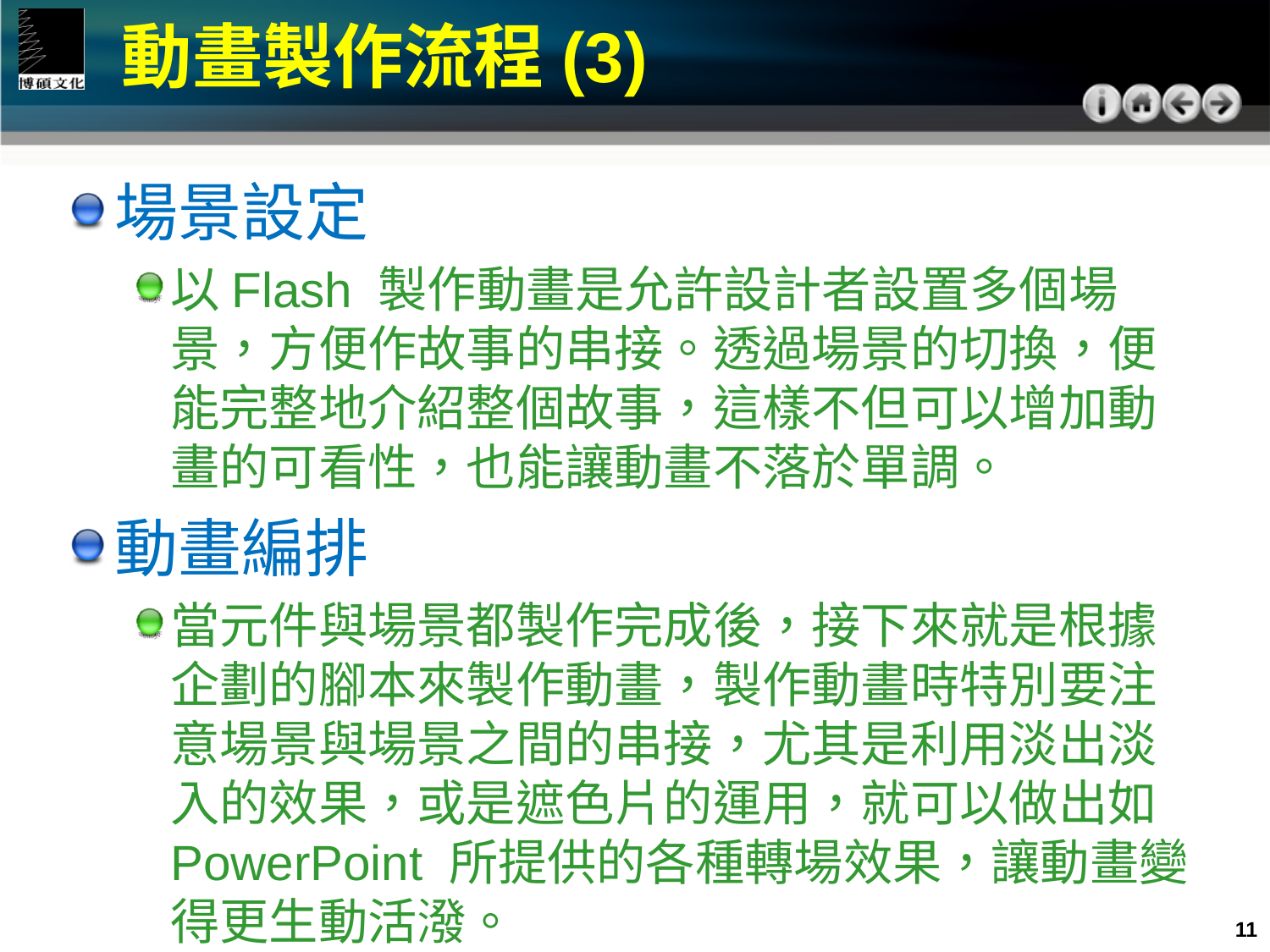

動畫製作流程(3)
場景設定
以Flash 製作動畫是允許設計者設置多個場景，方便作故事的串接。透過場景的切換，便能完整地介紹整個故事，這樣不但可以增加動畫的可看性，也能讓動畫不落於單調。
動畫編排
當元件與場景都製作完成後，接下來就是根據企劃的腳本來製作動畫，製作動畫時特別要注意場景與場景之間的串接，尤其是利用淡出淡入的效果，或是遮色片的運用，就可以做出如PowerPoint 所提供的各種轉場效果，讓動畫變得更生動活潑。